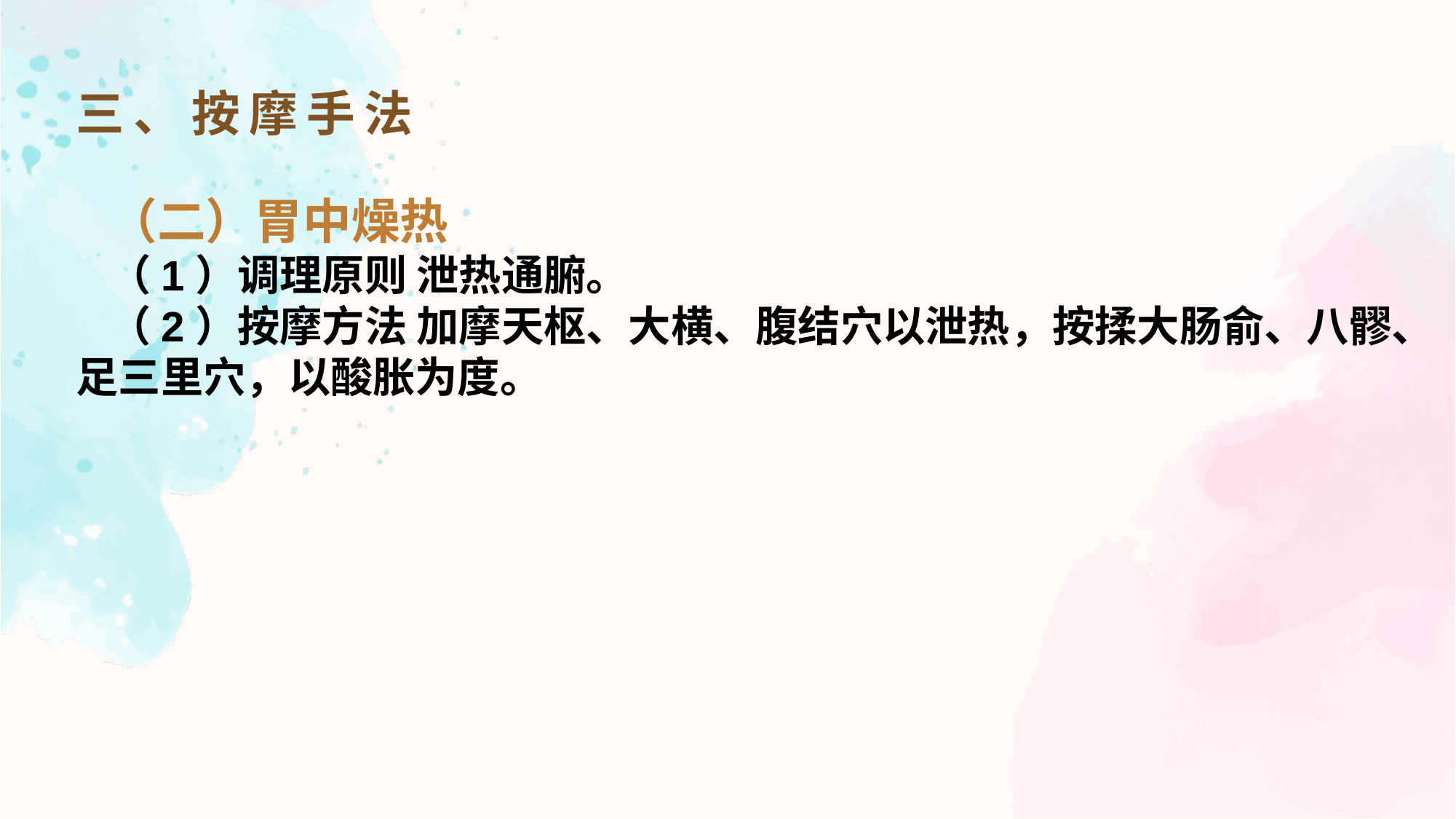

三、按摩手法
（二）胃中燥热
（1）调理原则 泄热通腑。
（2）按摩方法 加摩天枢、大横、腹结穴以泄热，按揉大肠俞、八髎、足三里穴，以酸胀为度。